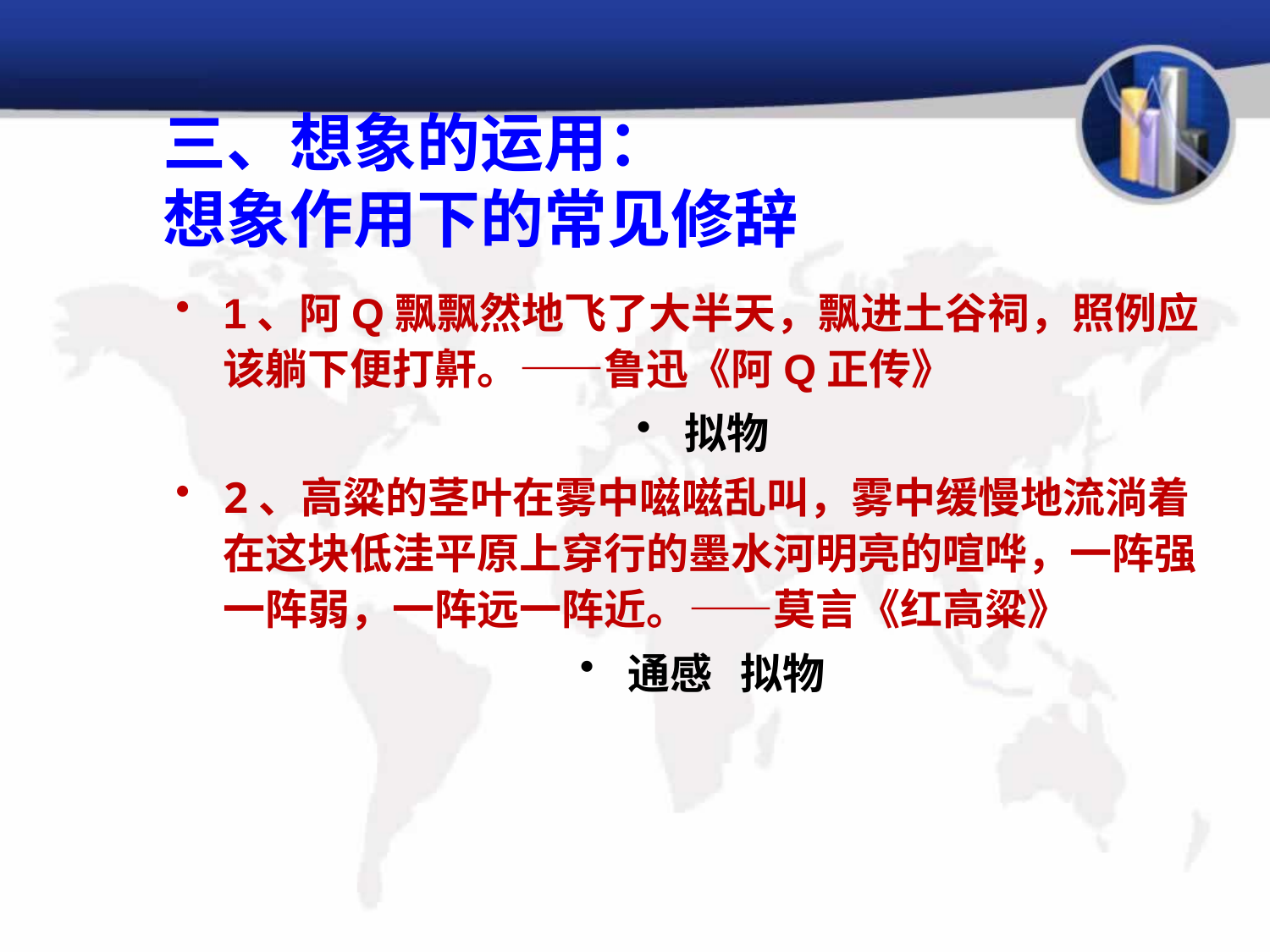

# 三、想象的运用： 想象作用下的常见修辞
1、阿Q飘飘然地飞了大半天，飘进土谷祠，照例应该躺下便打鼾。——鲁迅《阿Q正传》
拟物
2、高粱的茎叶在雾中嗞嗞乱叫，雾中缓慢地流淌着在这块低洼平原上穿行的墨水河明亮的喧哗，一阵强一阵弱，一阵远一阵近。——莫言《红高粱》
通感   拟物